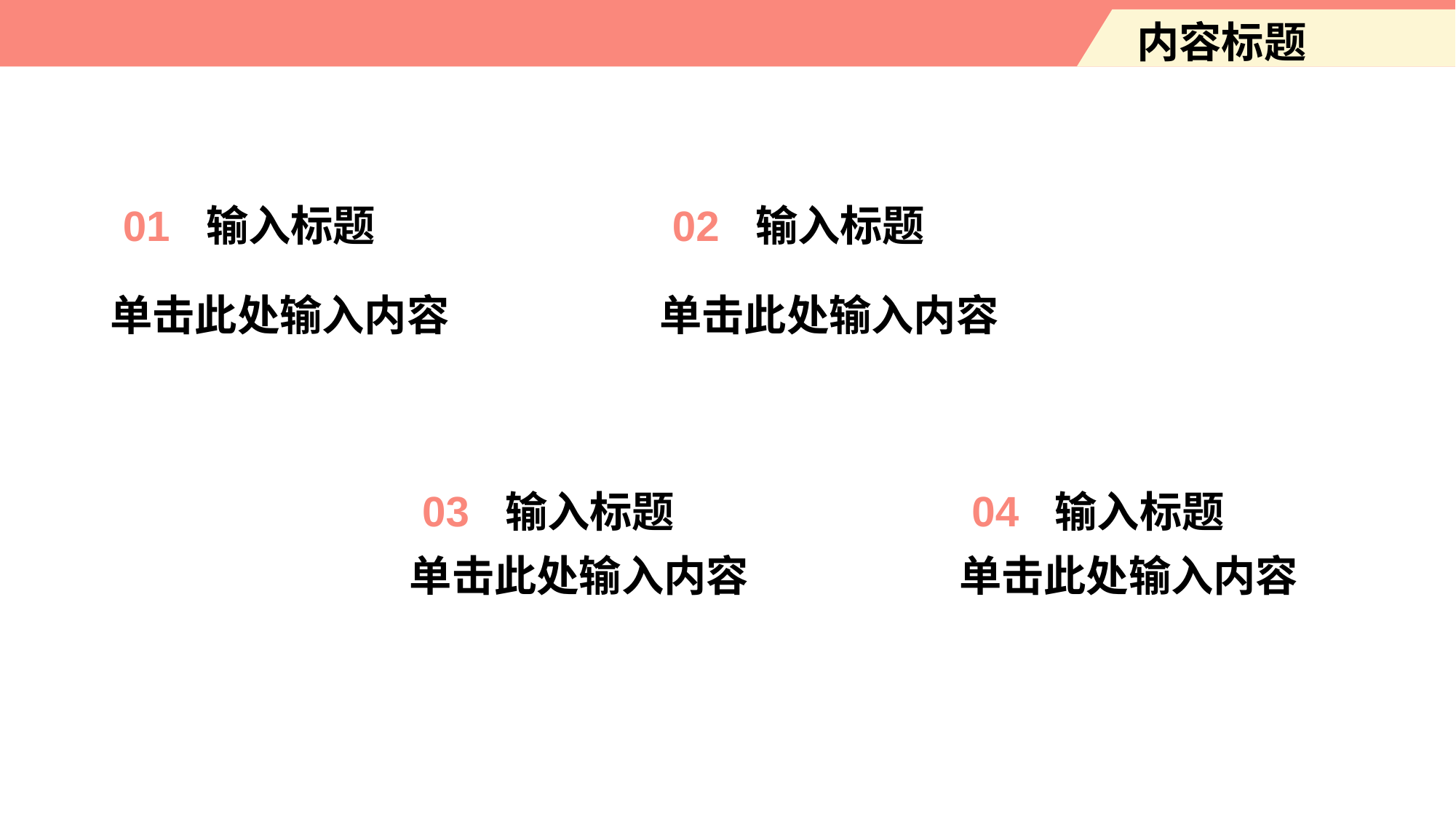

内容标题

01
02
输入标题
输入标题
单击此处输入内容
单击此处输入内容
03
04
输入标题
输入标题
单击此处输入内容

单击此处输入内容